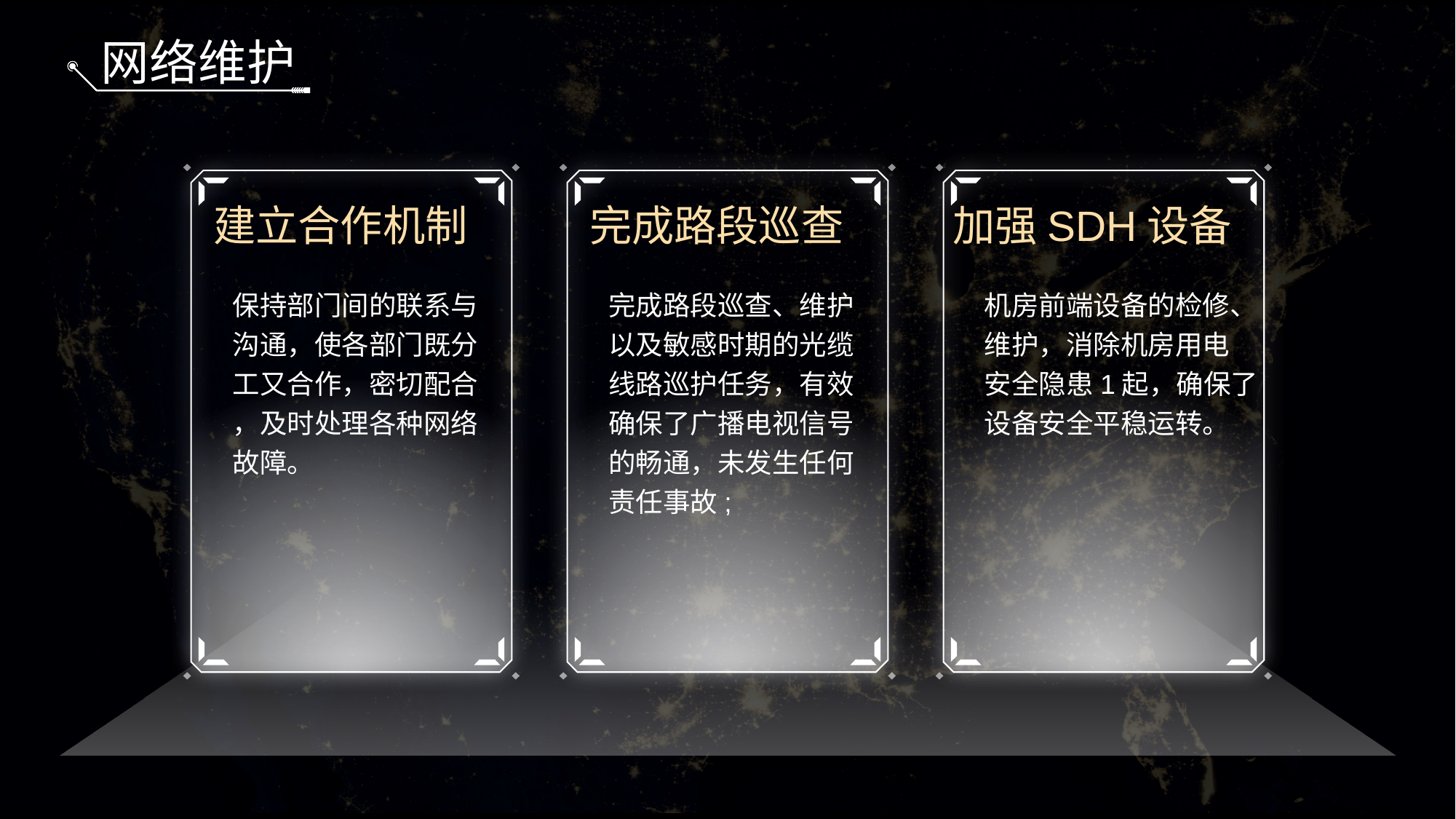

网络维护

建立合作机制
完成路段巡查
加强SDH设备
保持部门间的联系与
沟通，使各部门既分
工又合作，密切配合
，及时处理各种网络
故障。
完成路段巡查、维护
以及敏感时期的光缆
线路巡护任务，有效
确保了广播电视信号
的畅通，未发生任何
责任事故;
机房前端设备的检修、
维护，消除机房用电
安全隐患1起，确保了
设备安全平稳运转。